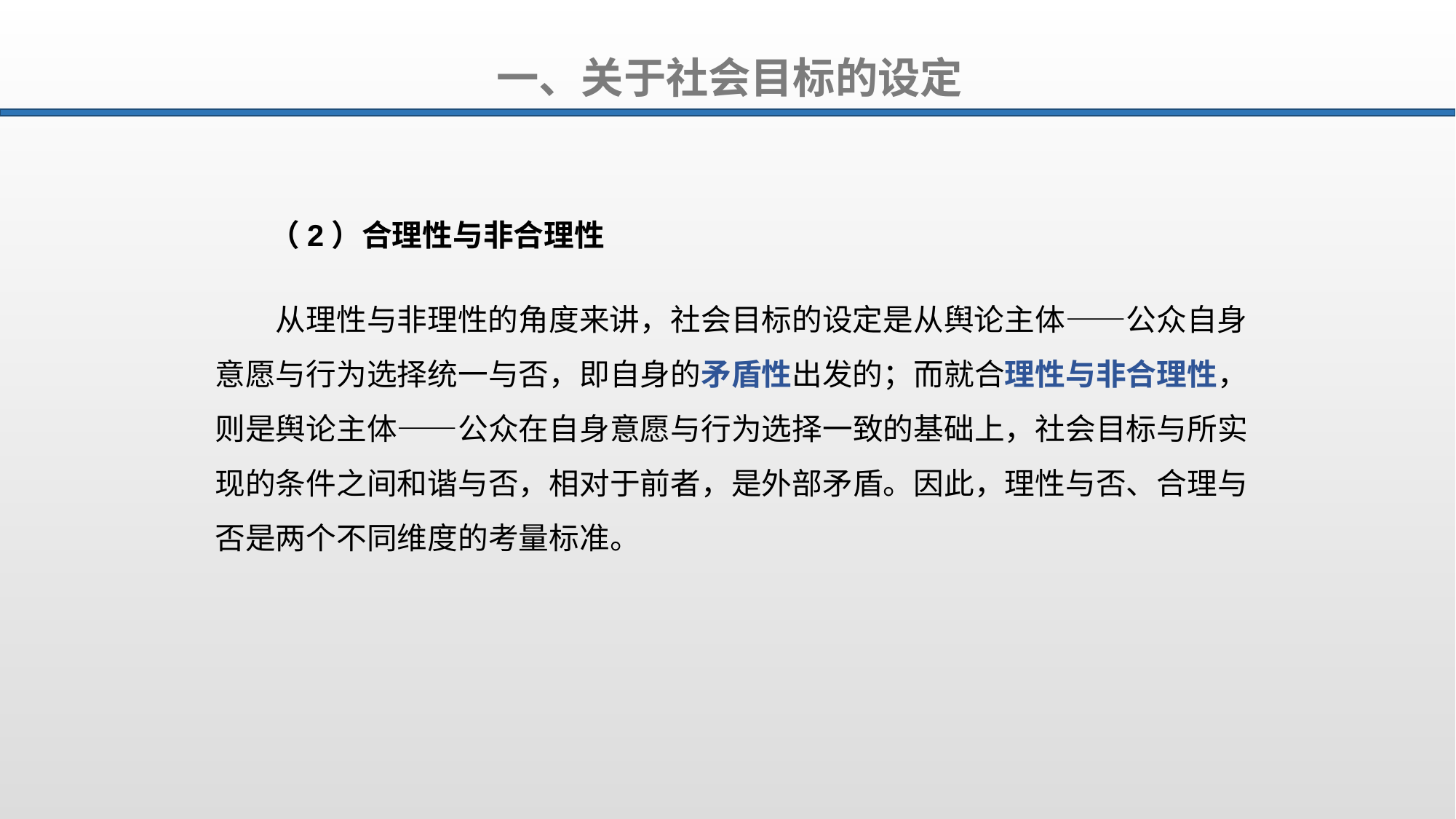

一、关于社会目标的设定

（2）合理性与非合理性
从理性与非理性的角度来讲，社会目标的设定是从舆论主体——公众自身意愿与行为选择统一与否，即自身的矛盾性出发的；而就合理性与非合理性，则是舆论主体——公众在自身意愿与行为选择一致的基础上，社会目标与所实现的条件之间和谐与否，相对于前者，是外部矛盾。因此，理性与否、合理与否是两个不同维度的考量标准。